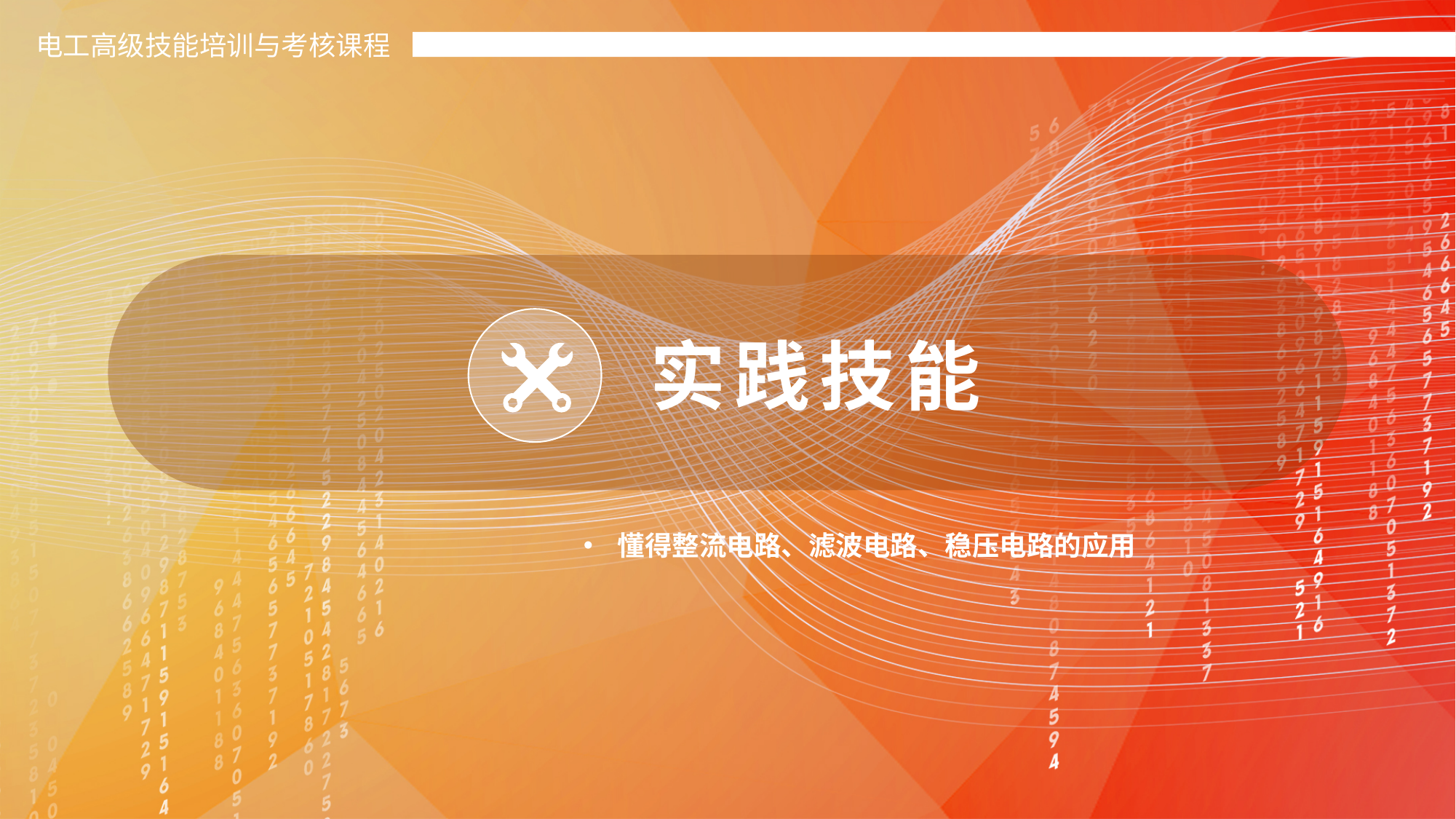

电工高级技能培训与考核课程

实践技能
懂得整流电路、滤波电路、稳压电路的应用